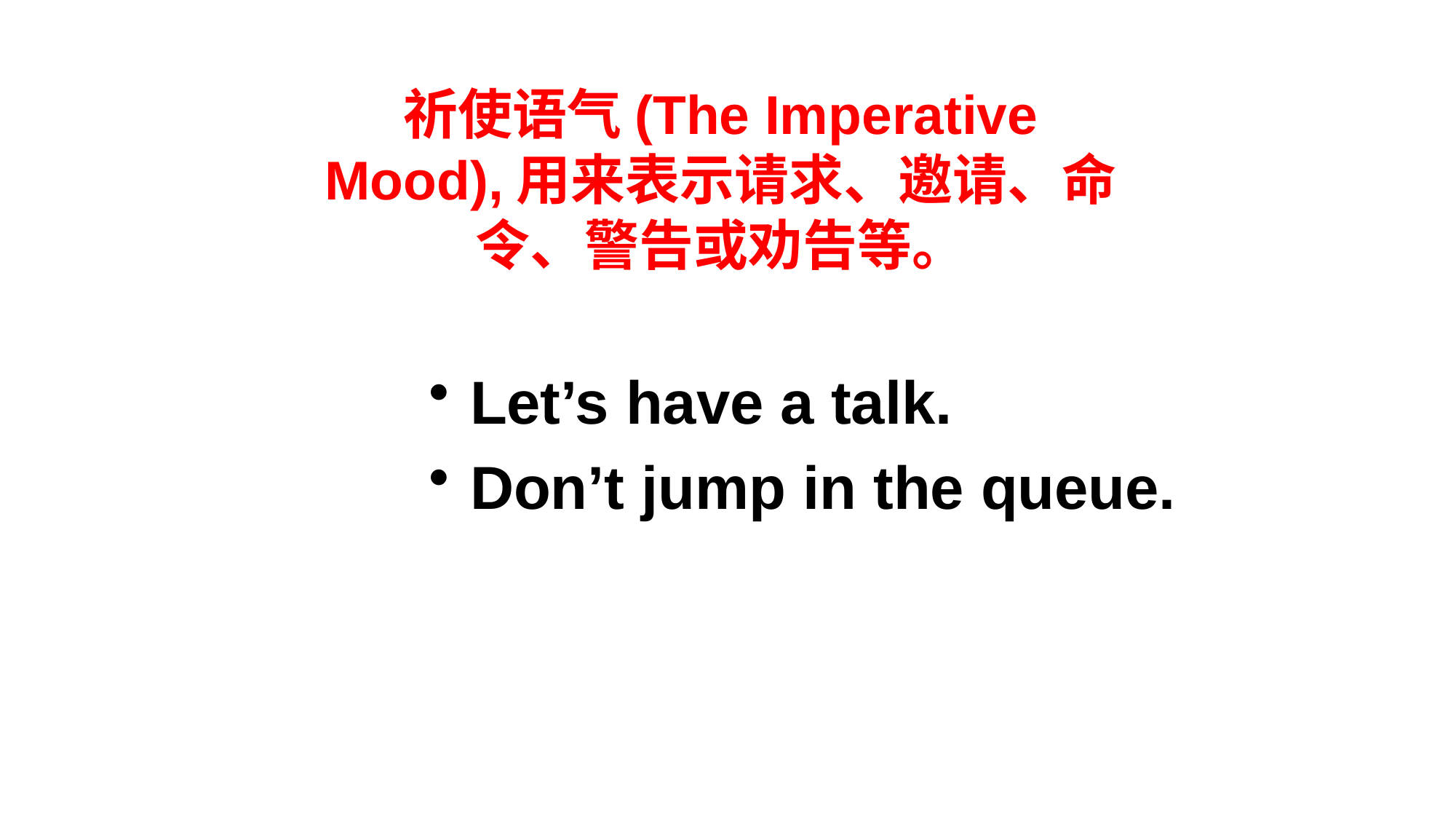

# 祈使语气(The Imperative Mood),用来表示请求、邀请、命令、警告或劝告等。
Let’s have a talk.
Don’t jump in the queue.